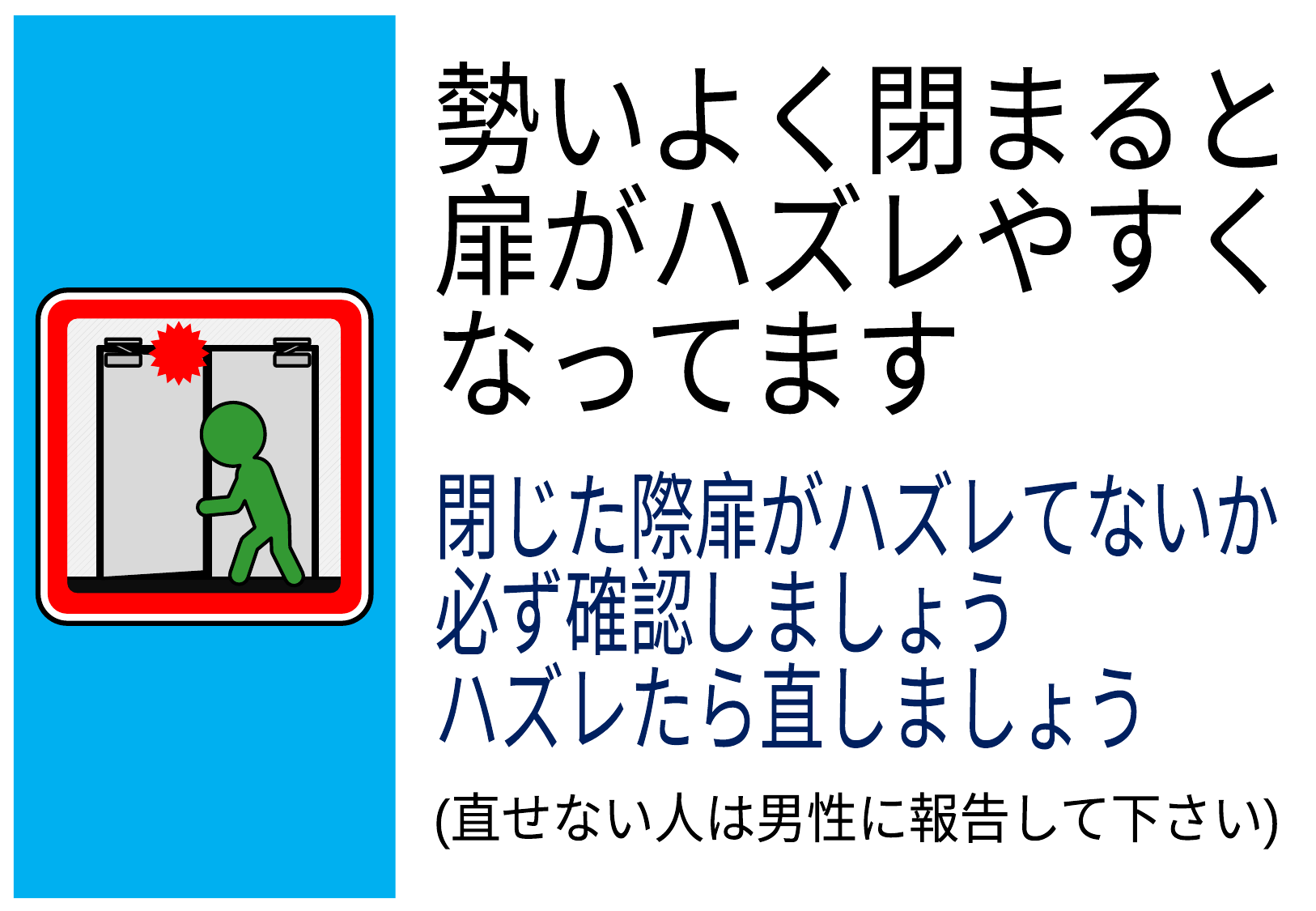

勢いよく閉まると
扉がハズレやすく
なってます
閉じた際扉がハズレてないか
必ず確認しましょう
ハズレたら直しましょう
(直せない人は男性に報告して下さい)